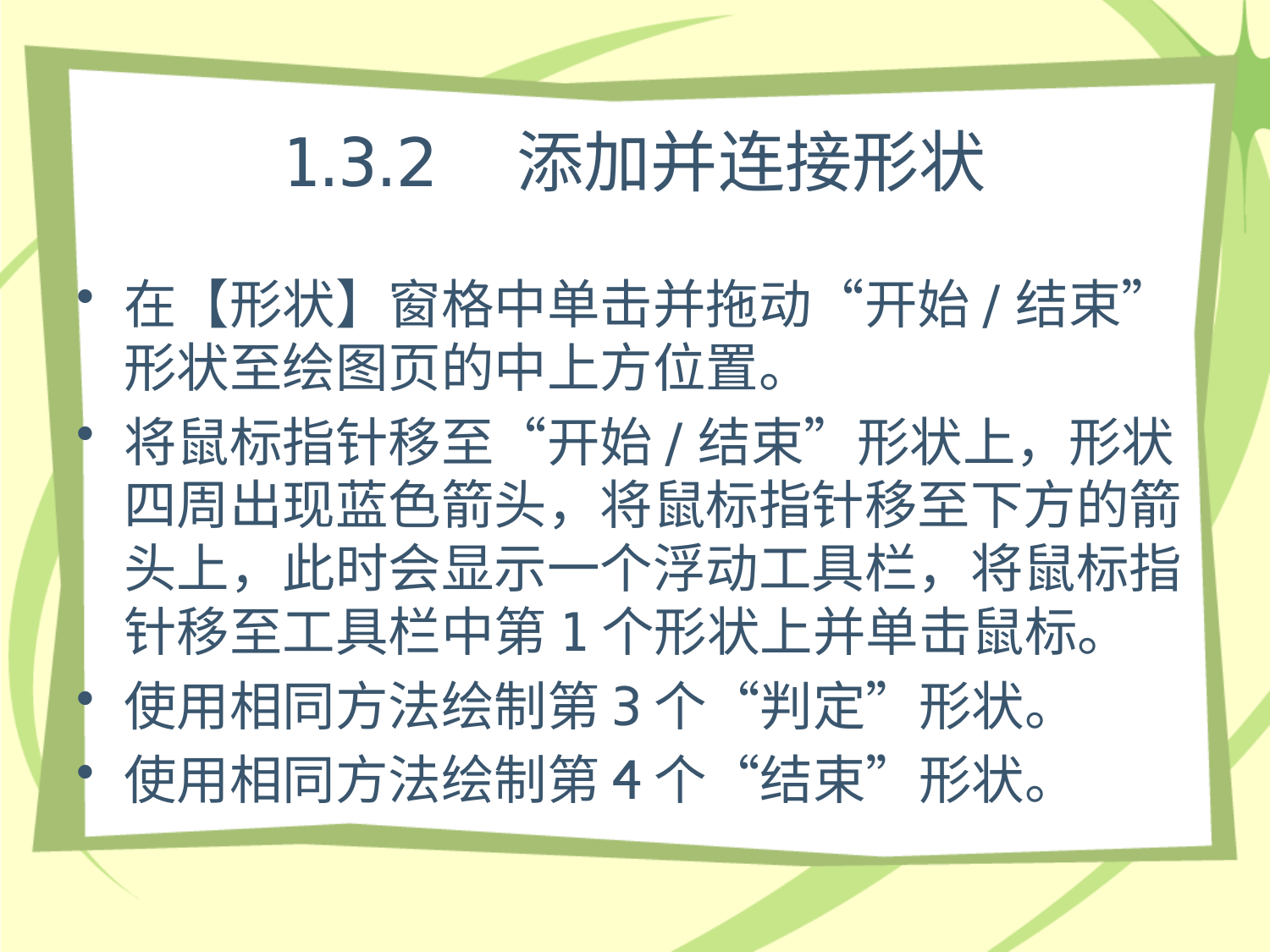

# 1.3.2　添加并连接形状
在【形状】窗格中单击并拖动“开始/结束”形状至绘图页的中上方位置。
将鼠标指针移至“开始/结束”形状上，形状四周出现蓝色箭头，将鼠标指针移至下方的箭头上，此时会显示一个浮动工具栏，将鼠标指针移至工具栏中第1个形状上并单击鼠标。
使用相同方法绘制第3个“判定”形状。
使用相同方法绘制第4个“结束”形状。